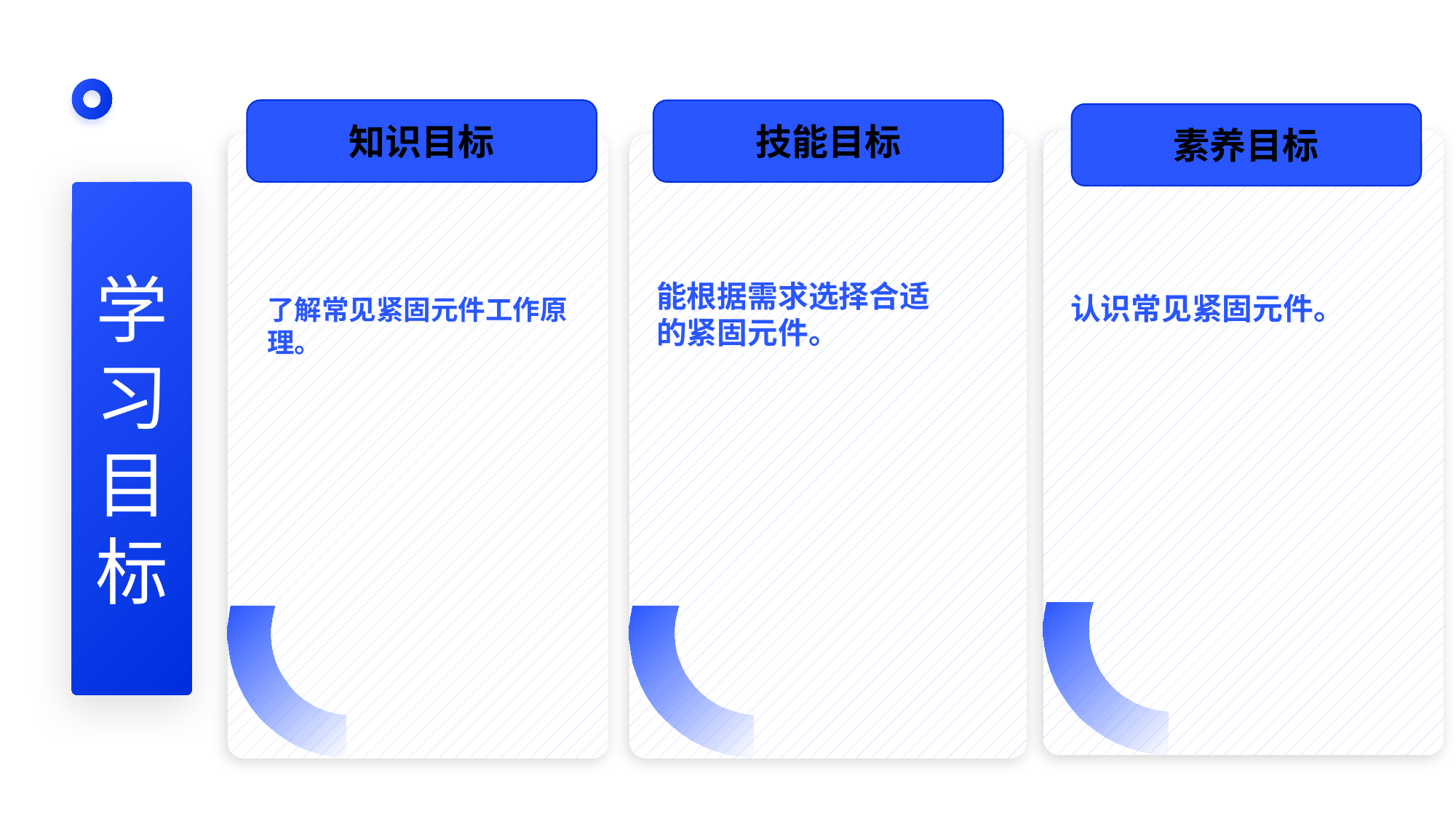

知识目标
技能目标
素养目标

认识常见紧固元件。

能根据需求选择合适的紧固元件。

学
习
目
标
了解常见紧固元件工作原理。